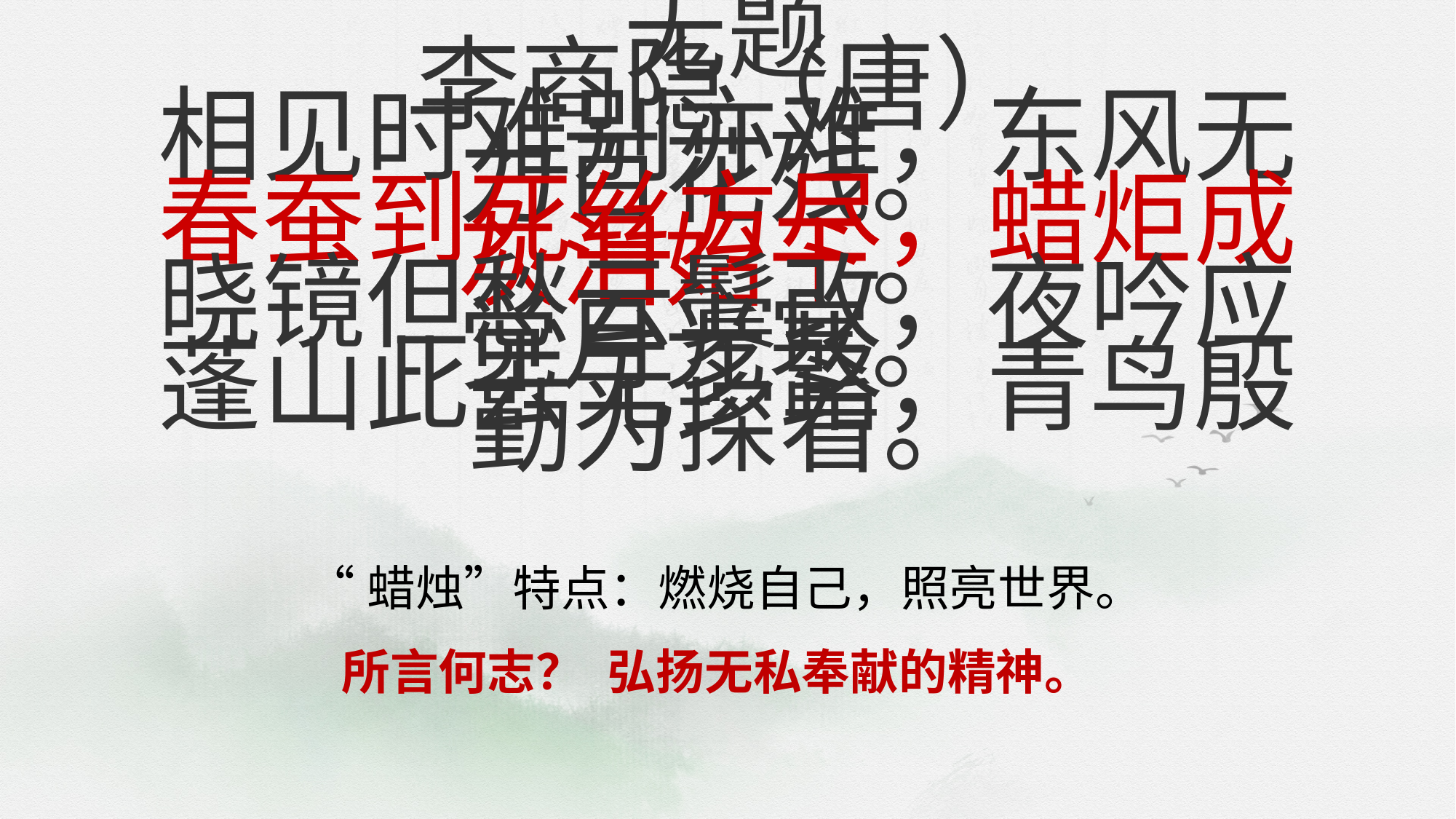

无题
李商隐（唐）
相见时难别亦难，东风无力百花残。 
春蚕到死丝方尽，蜡炬成灰泪始干。 
晓镜但愁云鬓改，夜吟应觉月光寒。 
蓬山此去无多路，青鸟殷勤为探看。

“蜡烛”特点：燃烧自己，照亮世界。
所言何志？
弘扬无私奉献的精神。